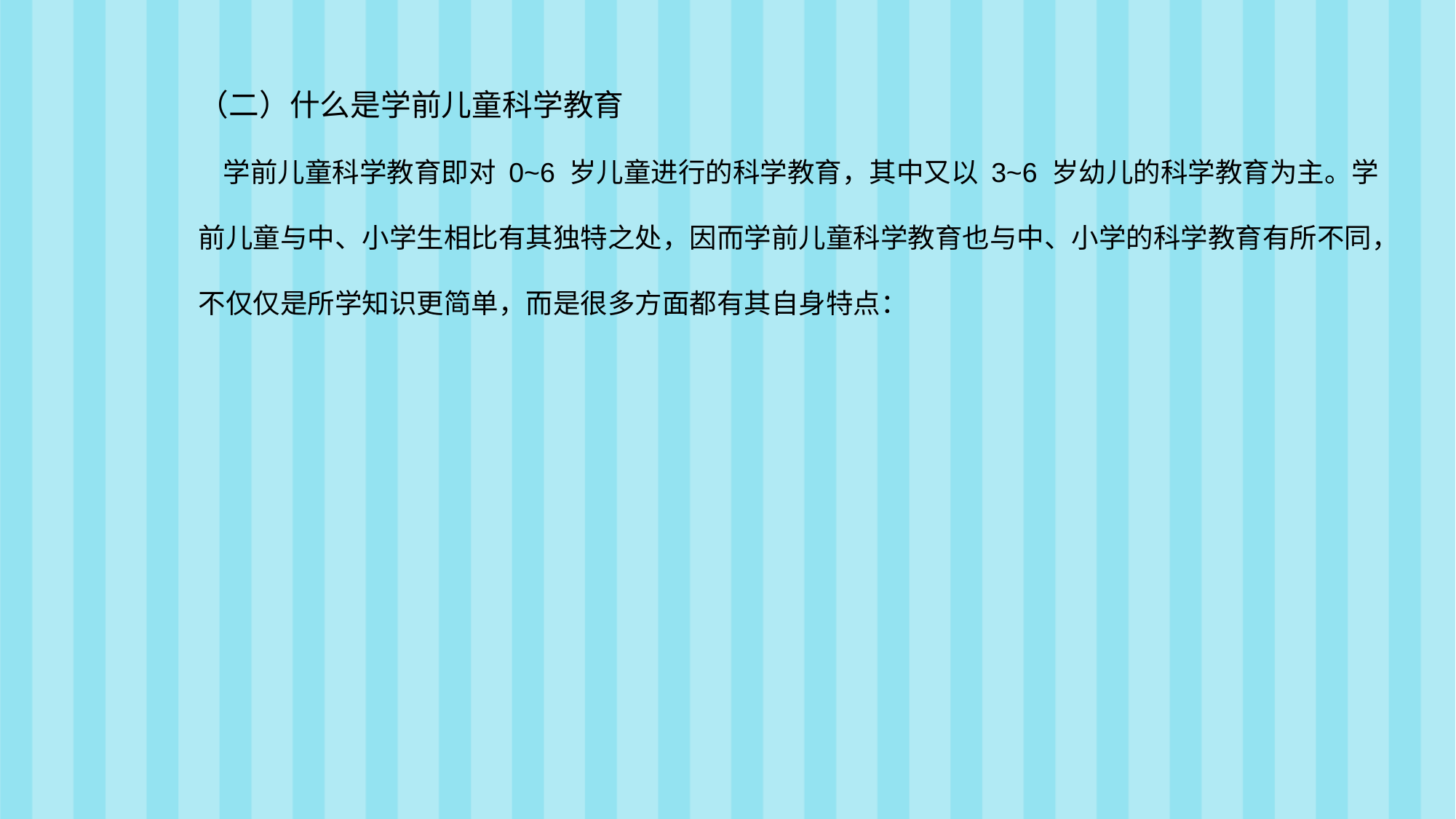

（二）什么是学前儿童科学教育
    学前儿童科学教育即对 0~6 岁儿童进行的科学教育，其中又以 3~6 岁幼儿的科学教育为主。学前儿童与中、小学生相比有其独特之处，因而学前儿童科学教育也与中、小学的科学教育有所不同，不仅仅是所学知识更简单，而是很多方面都有其自身特点：